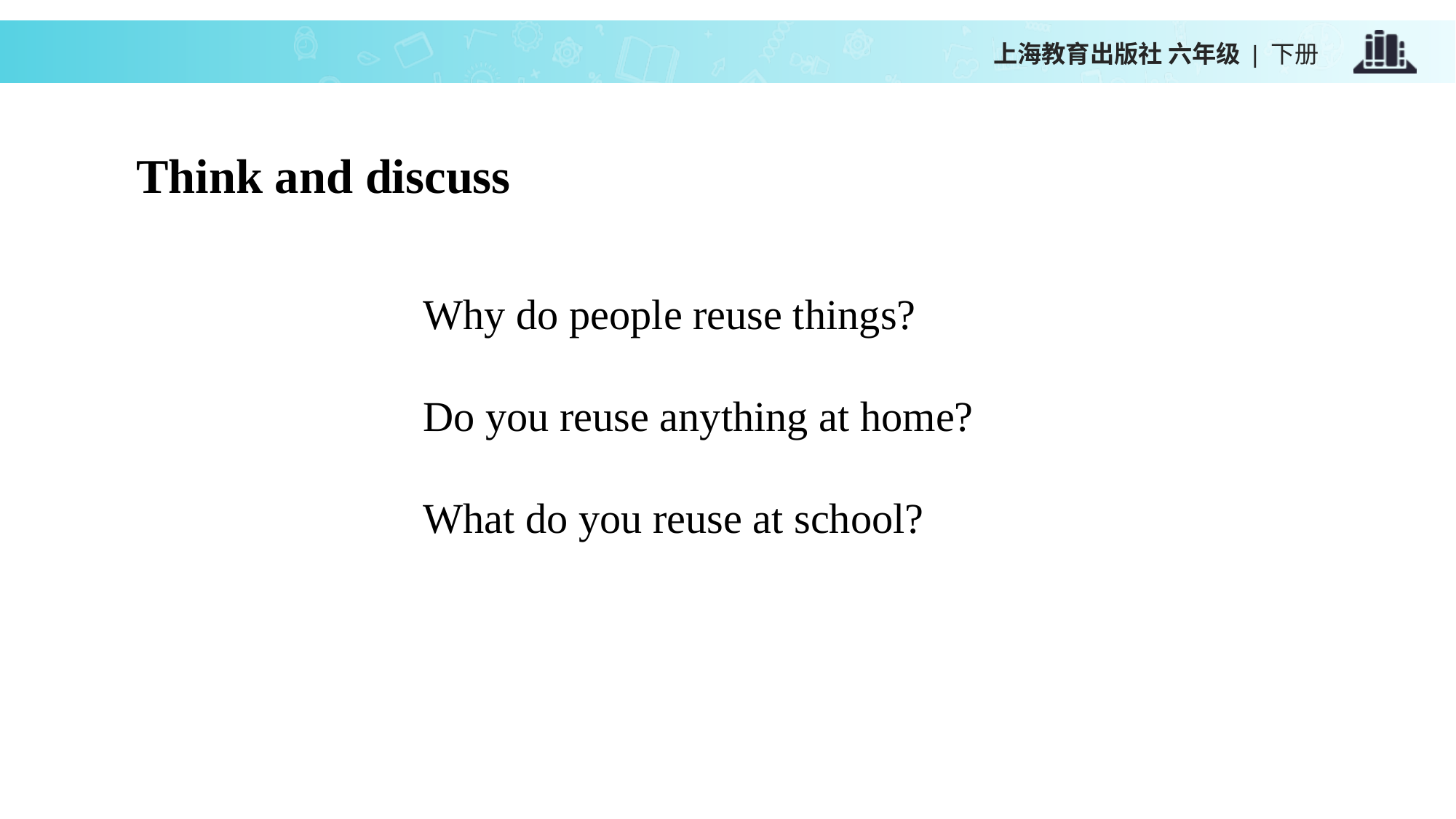

上海教育出版社 六年级 | 下册
Think and discuss
Why do people reuse things?

Do you reuse anything at home?

What do you reuse at school?